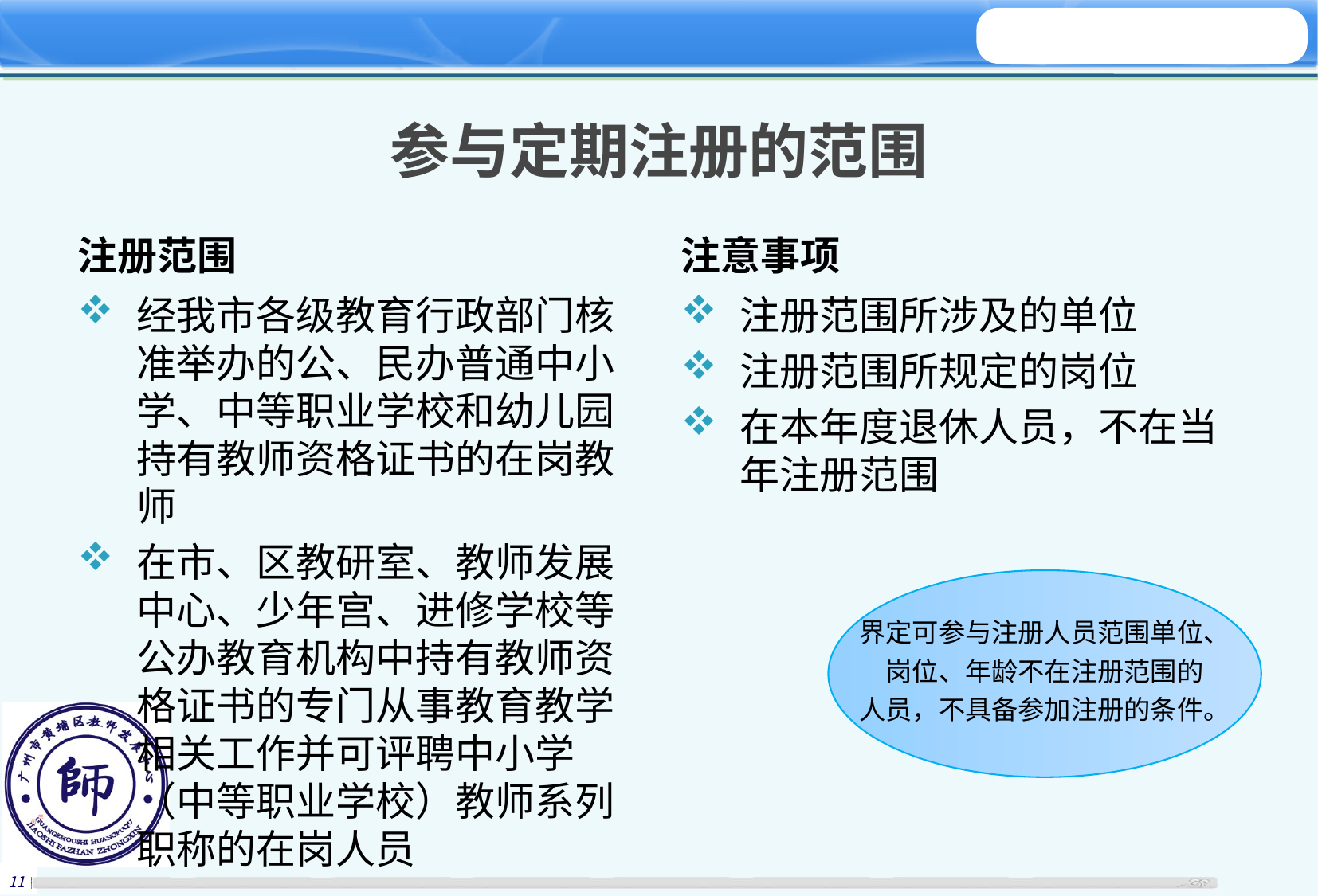

# 参与定期注册的范围
注册范围
注意事项
经我市各级教育行政部门核准举办的公、民办普通中小学、中等职业学校和幼儿园持有教师资格证书的在岗教师
在市、区教研室、教师发展中心、少年宫、进修学校等公办教育机构中持有教师资格证书的专门从事教育教学相关工作并可评聘中小学（中等职业学校）教师系列职称的在岗人员
注册范围所涉及的单位
注册范围所规定的岗位
在本年度退休人员，不在当年注册范围
界定可参与注册人员范围单位、
岗位、年龄不在注册范围的
人员，不具备参加注册的条件。